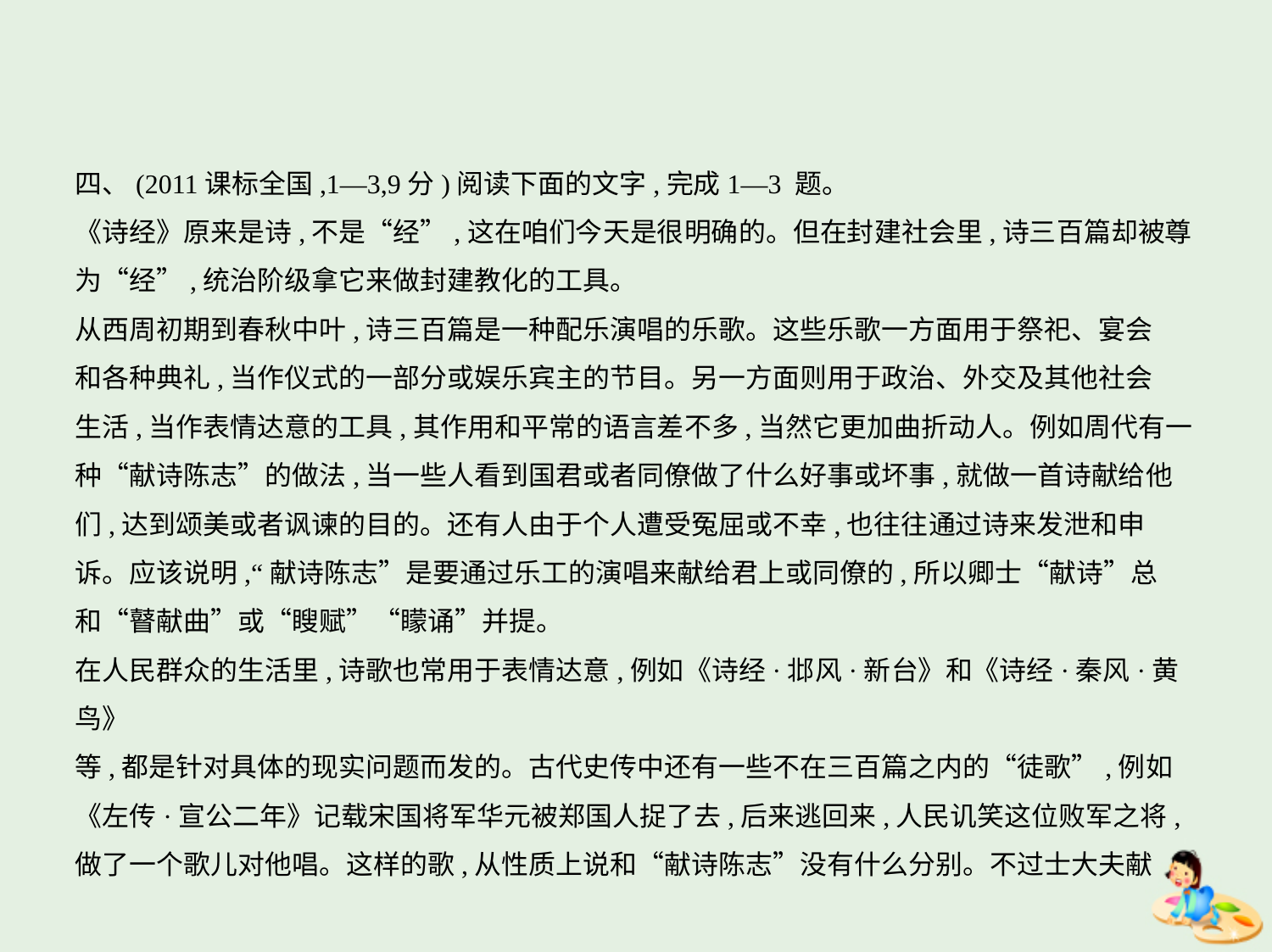

四、(2011课标全国,1—3,9分)阅读下面的文字,完成1—3 题。
《诗经》原来是诗,不是“经”,这在咱们今天是很明确的。但在封建社会里,诗三百篇却被尊
为“经”,统治阶级拿它来做封建教化的工具。
从西周初期到春秋中叶,诗三百篇是一种配乐演唱的乐歌。这些乐歌一方面用于祭祀、宴会
和各种典礼,当作仪式的一部分或娱乐宾主的节目。另一方面则用于政治、外交及其他社会
生活,当作表情达意的工具,其作用和平常的语言差不多,当然它更加曲折动人。例如周代有一
种“献诗陈志”的做法,当一些人看到国君或者同僚做了什么好事或坏事,就做一首诗献给他
们,达到颂美或者讽谏的目的。还有人由于个人遭受冤屈或不幸,也往往通过诗来发泄和申
诉。应该说明,“献诗陈志”是要通过乐工的演唱来献给君上或同僚的,所以卿士“献诗”总
和“瞽献曲”或“瞍赋”“矇诵”并提。
在人民群众的生活里,诗歌也常用于表情达意,例如《诗经·邶风·新台》和《诗经·秦风·黄鸟》
等,都是针对具体的现实问题而发的。古代史传中还有一些不在三百篇之内的“徒歌”,例如
《左传·宣公二年》记载宋国将军华元被郑国人捉了去,后来逃回来,人民讥笑这位败军之将,
做了一个歌儿对他唱。这样的歌,从性质上说和“献诗陈志”没有什么分别。不过士大夫献